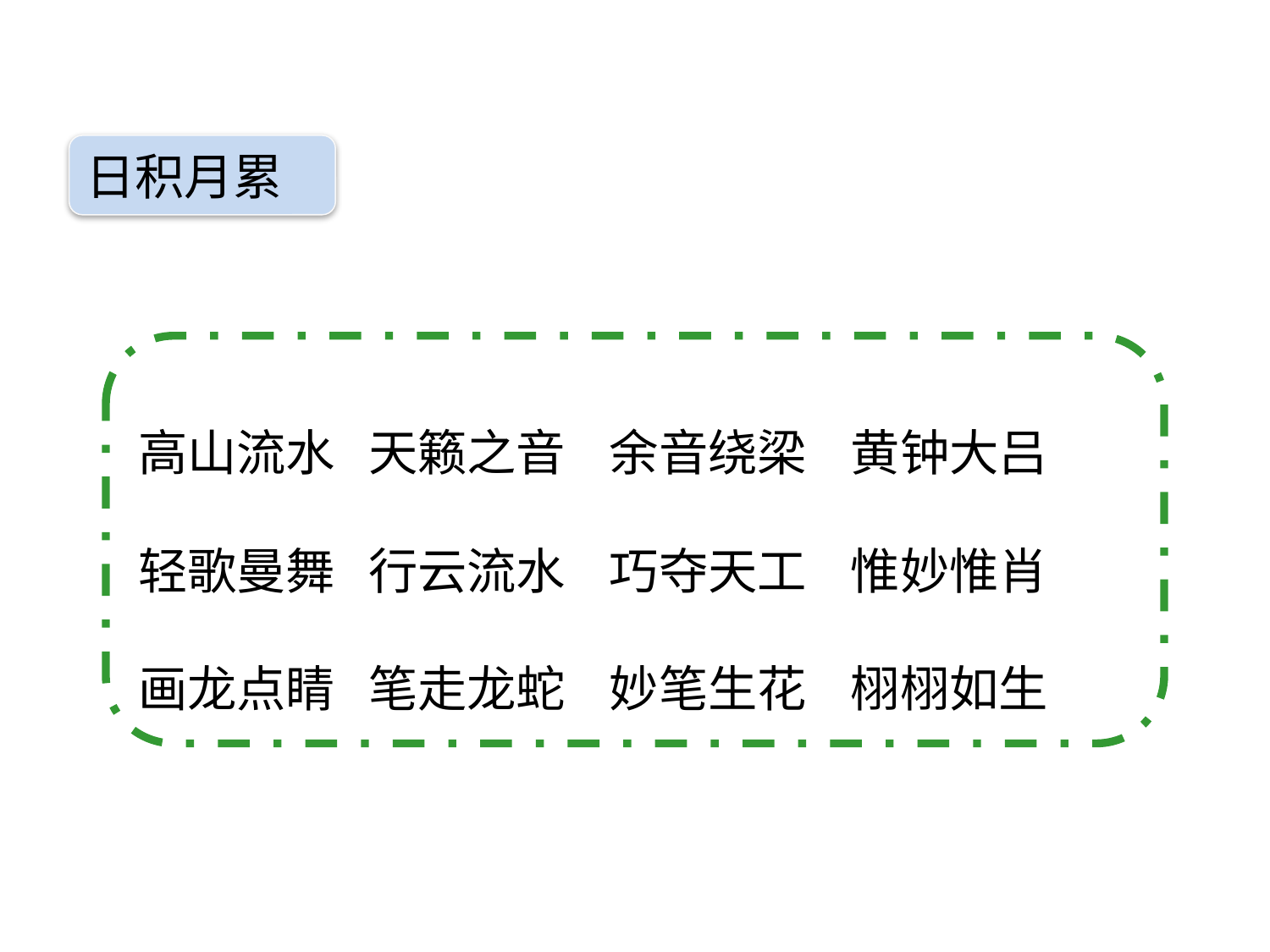

日积月累
高山流水   天籁之音    余音绕梁    黄钟大吕
轻歌曼舞   行云流水    巧夺天工    惟妙惟肖
画龙点睛   笔走龙蛇    妙笔生花    栩栩如生